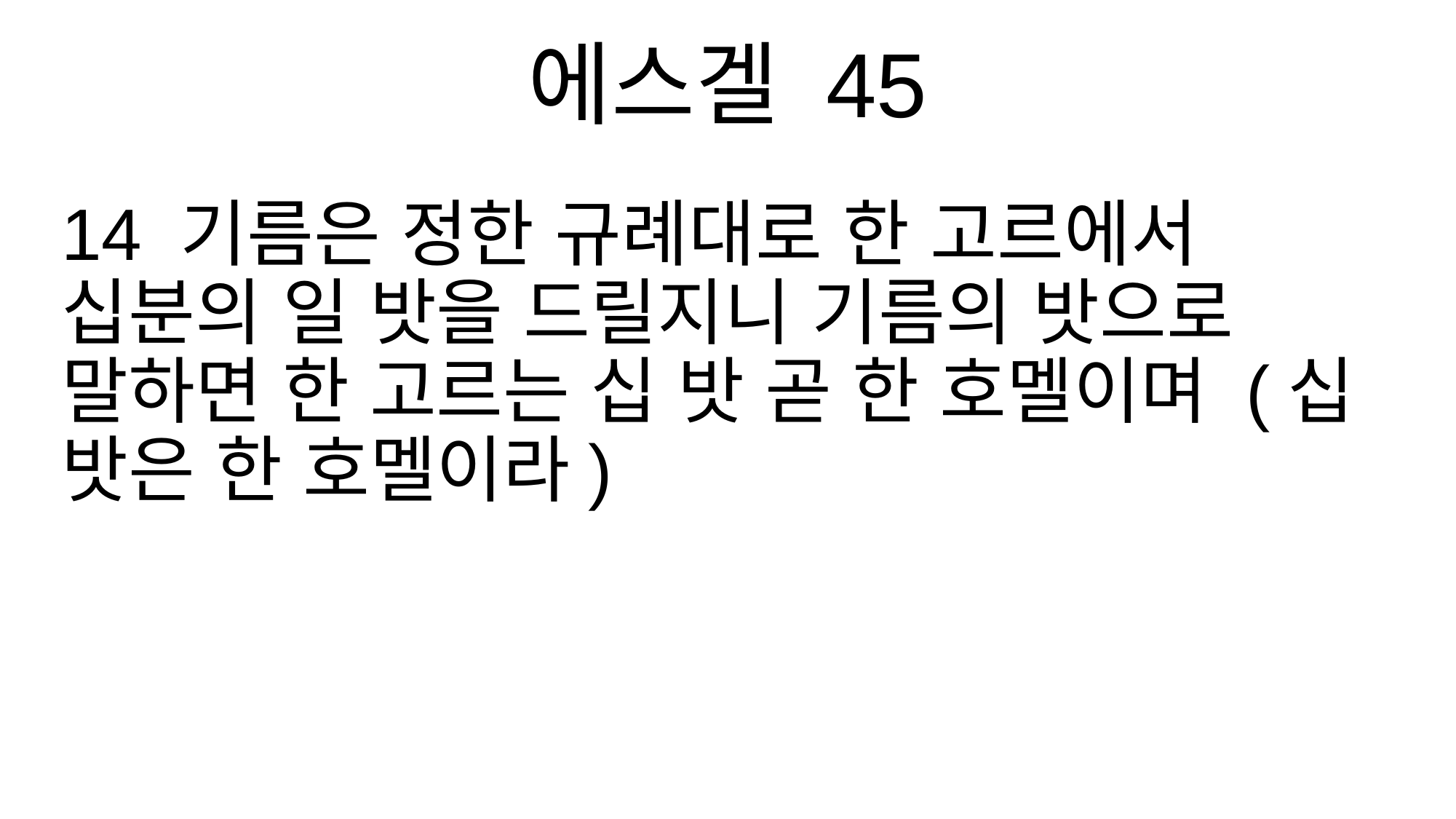

에스겔 45
14 기름은 정한 규례대로 한 고르에서 십분의 일 밧을 드릴지니 기름의 밧으로 말하면 한 고르는 십 밧 곧 한 호멜이며 (십 밧은 한 호멜이라)